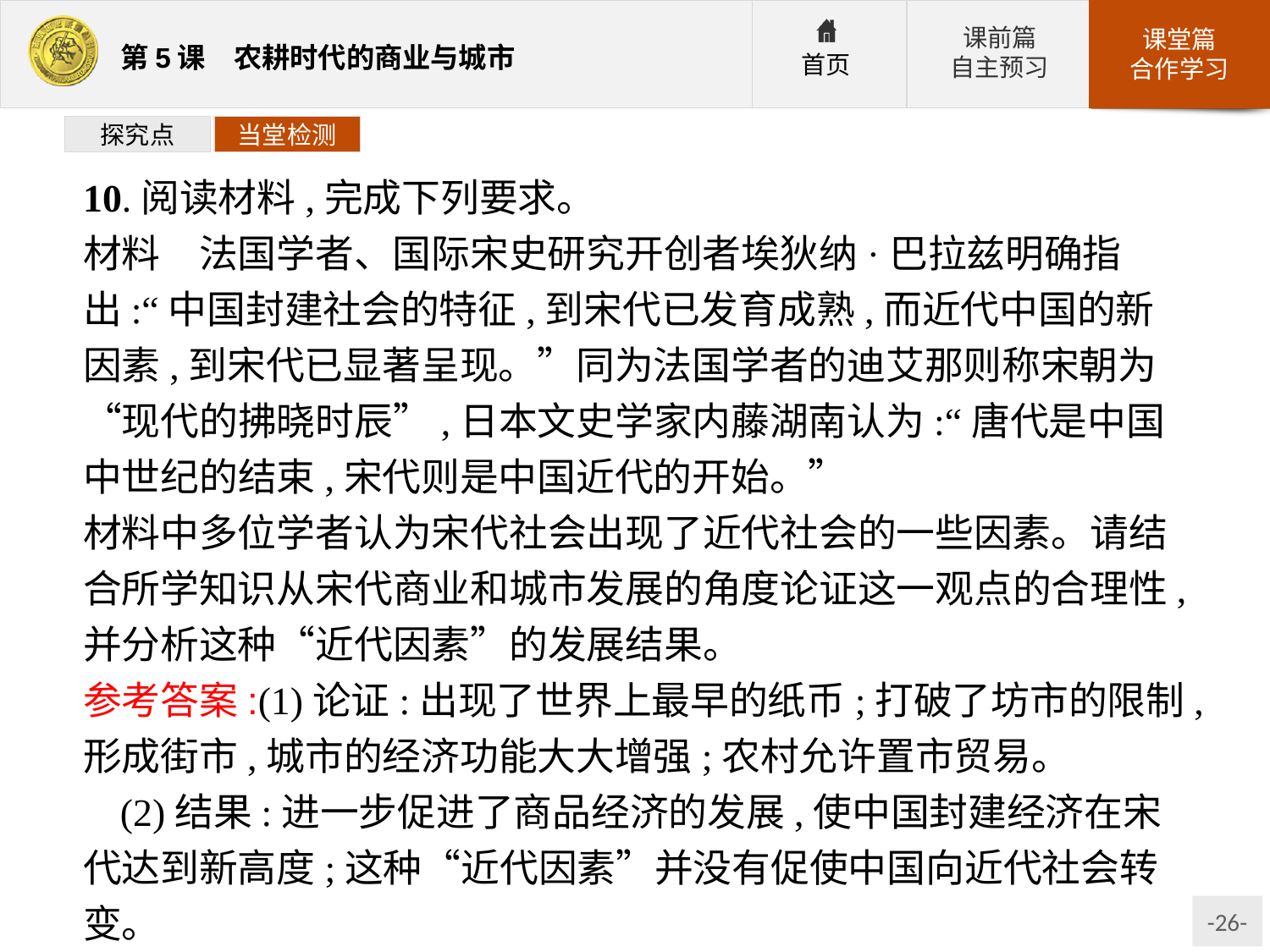

探究点
当堂检测
10.阅读材料,完成下列要求。
材料　法国学者、国际宋史研究开创者埃狄纳·巴拉兹明确指出:“中国封建社会的特征,到宋代已发育成熟,而近代中国的新因素,到宋代已显著呈现。”同为法国学者的迪艾那则称宋朝为“现代的拂晓时辰”,日本文史学家内藤湖南认为:“唐代是中国中世纪的结束,宋代则是中国近代的开始。”
材料中多位学者认为宋代社会出现了近代社会的一些因素。请结合所学知识从宋代商业和城市发展的角度论证这一观点的合理性,并分析这种“近代因素”的发展结果。
参考答案:(1)论证:出现了世界上最早的纸币;打破了坊市的限制,形成街市,城市的经济功能大大增强;农村允许置市贸易。
(2)结果:进一步促进了商品经济的发展,使中国封建经济在宋代达到新高度;这种“近代因素”并没有促使中国向近代社会转变。